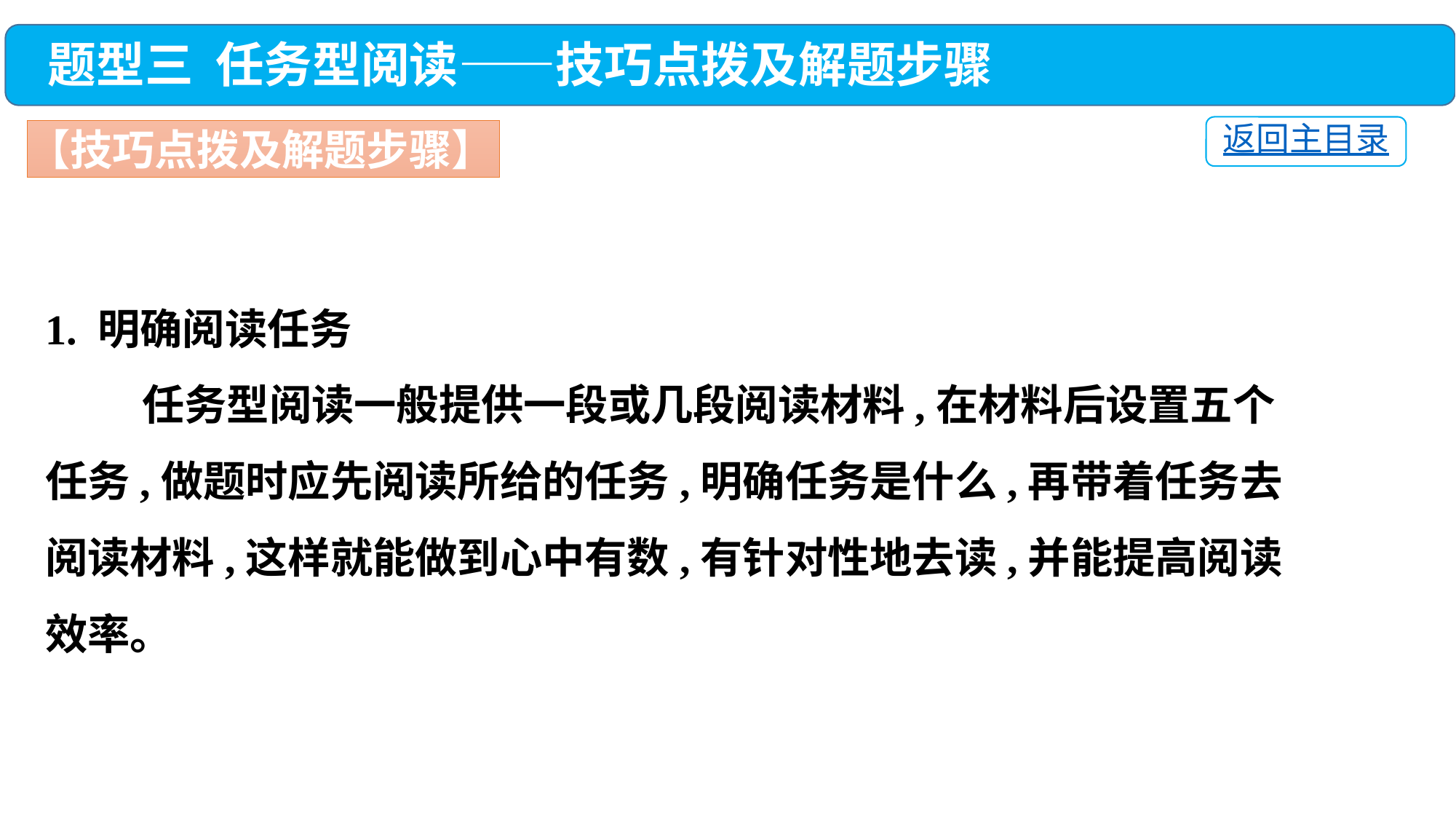

题型三  任务型阅读——技巧点拨及解题步骤
返回主目录
【技巧点拨及解题步骤】

1. 明确阅读任务
         任务型阅读一般提供一段或几段阅读材料,在材料后设置五个任务,做题时应先阅读所给的任务,明确任务是什么,再带着任务去阅读材料,这样就能做到心中有数,有针对性地去读,并能提高阅读效率。